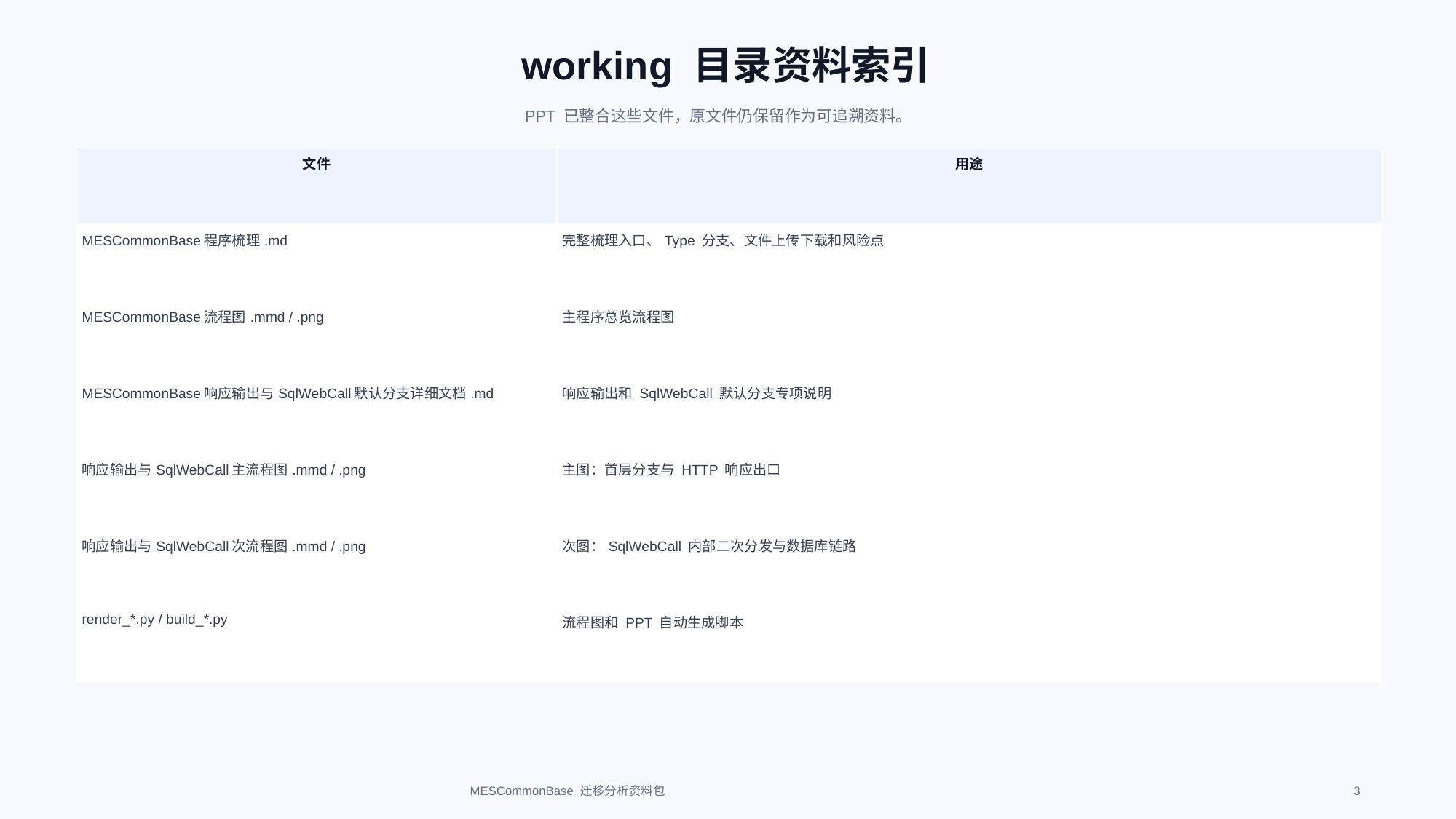

working 目录资料索引
PPT 已整合这些文件，原文件仍保留作为可追溯资料。
| 文件 | 用途 |
| --- | --- |
| MESCommonBase程序梳理.md | 完整梳理入口、Type 分支、文件上传下载和风险点 |
| MESCommonBase流程图.mmd / .png | 主程序总览流程图 |
| MESCommonBase响应输出与SqlWebCall默认分支详细文档.md | 响应输出和 SqlWebCall 默认分支专项说明 |
| 响应输出与SqlWebCall主流程图.mmd / .png | 主图：首层分支与 HTTP 响应出口 |
| 响应输出与SqlWebCall次流程图.mmd / .png | 次图：SqlWebCall 内部二次分发与数据库链路 |
| render\_\*.py / build\_\*.py | 流程图和 PPT 自动生成脚本 |
MESCommonBase 迁移分析资料包
3